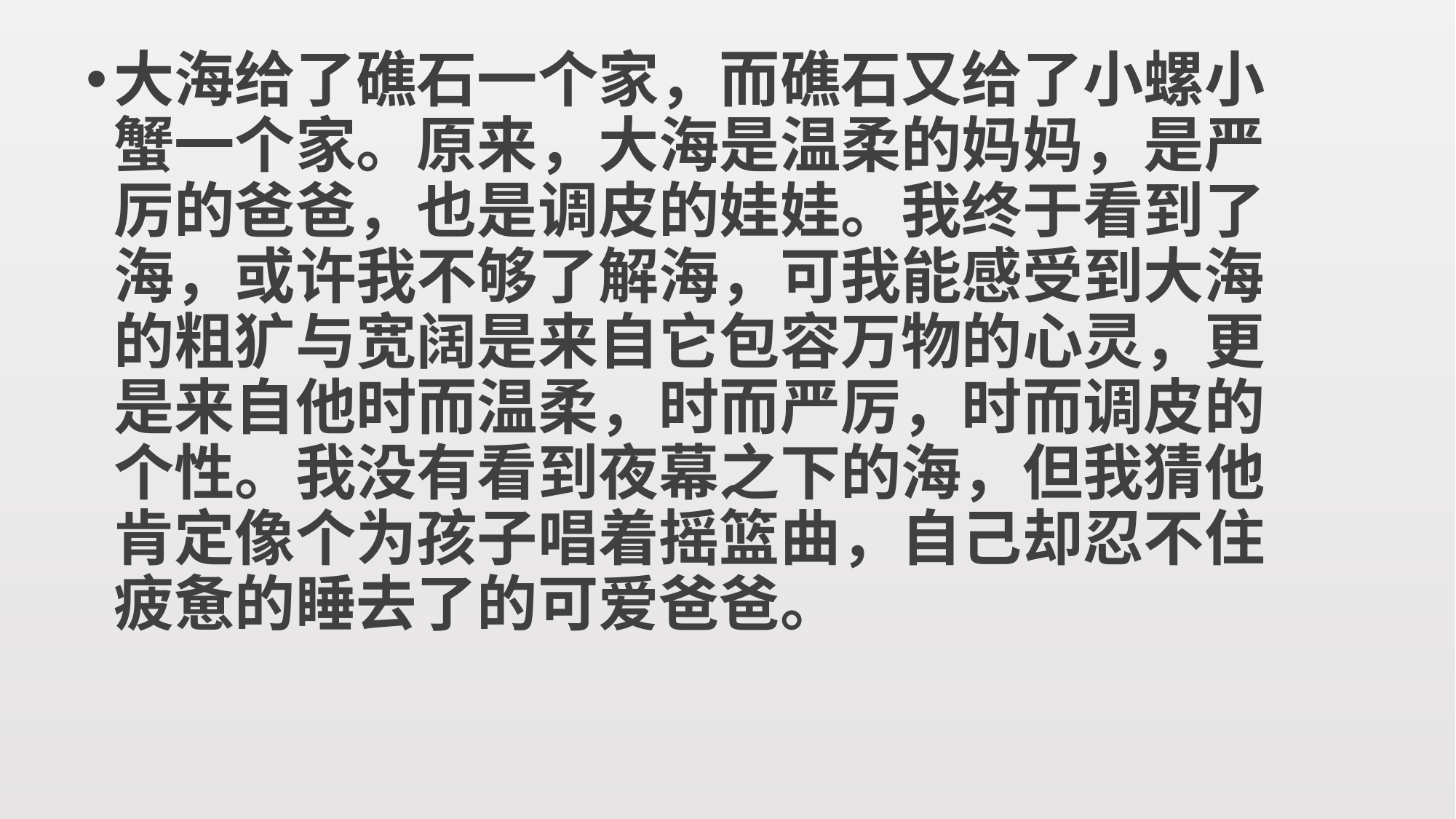

大海给了礁石一个家，而礁石又给了小螺小蟹一个家。原来，大海是温柔的妈妈，是严厉的爸爸，也是调皮的娃娃。我终于看到了海，或许我不够了解海，可我能感受到大海的粗犷与宽阔是来自它包容万物的心灵，更是来自他时而温柔，时而严厉，时而调皮的个性。我没有看到夜幕之下的海，但我猜他肯定像个为孩子唱着摇篮曲，自己却忍不住疲惫的睡去了的可爱爸爸。